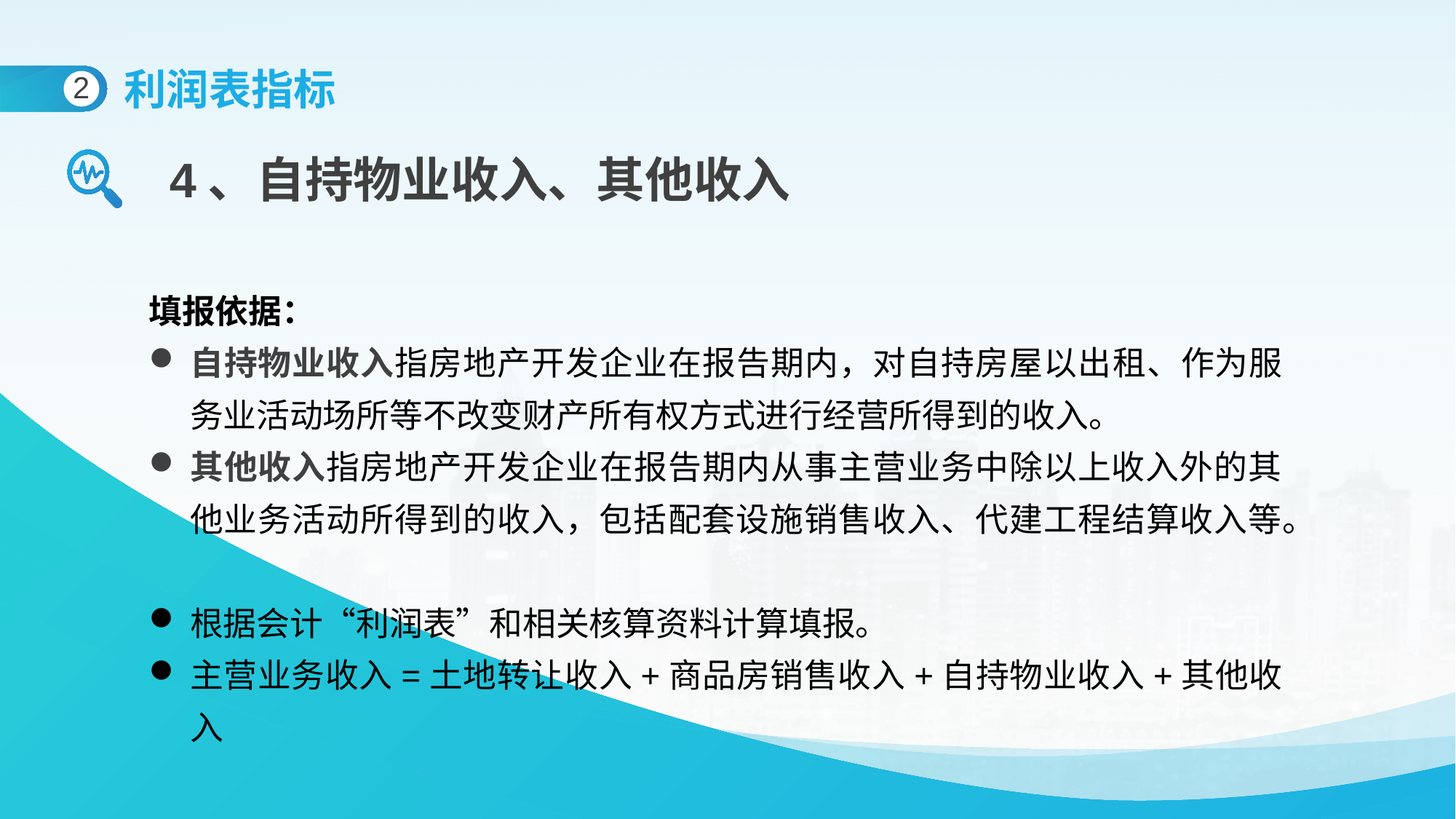

利润表指标
2
4、自持物业收入、其他收入

填报依据：
自持物业收入指房地产开发企业在报告期内，对自持房屋以出租、作为服务业活动场所等不改变财产所有权方式进行经营所得到的收入。
其他收入指房地产开发企业在报告期内从事主营业务中除以上收入外的其他业务活动所得到的收入，包括配套设施销售收入、代建工程结算收入等。

根据会计“利润表”和相关核算资料计算填报。
主营业务收入=土地转让收入+商品房销售收入+自持物业收入+其他收入